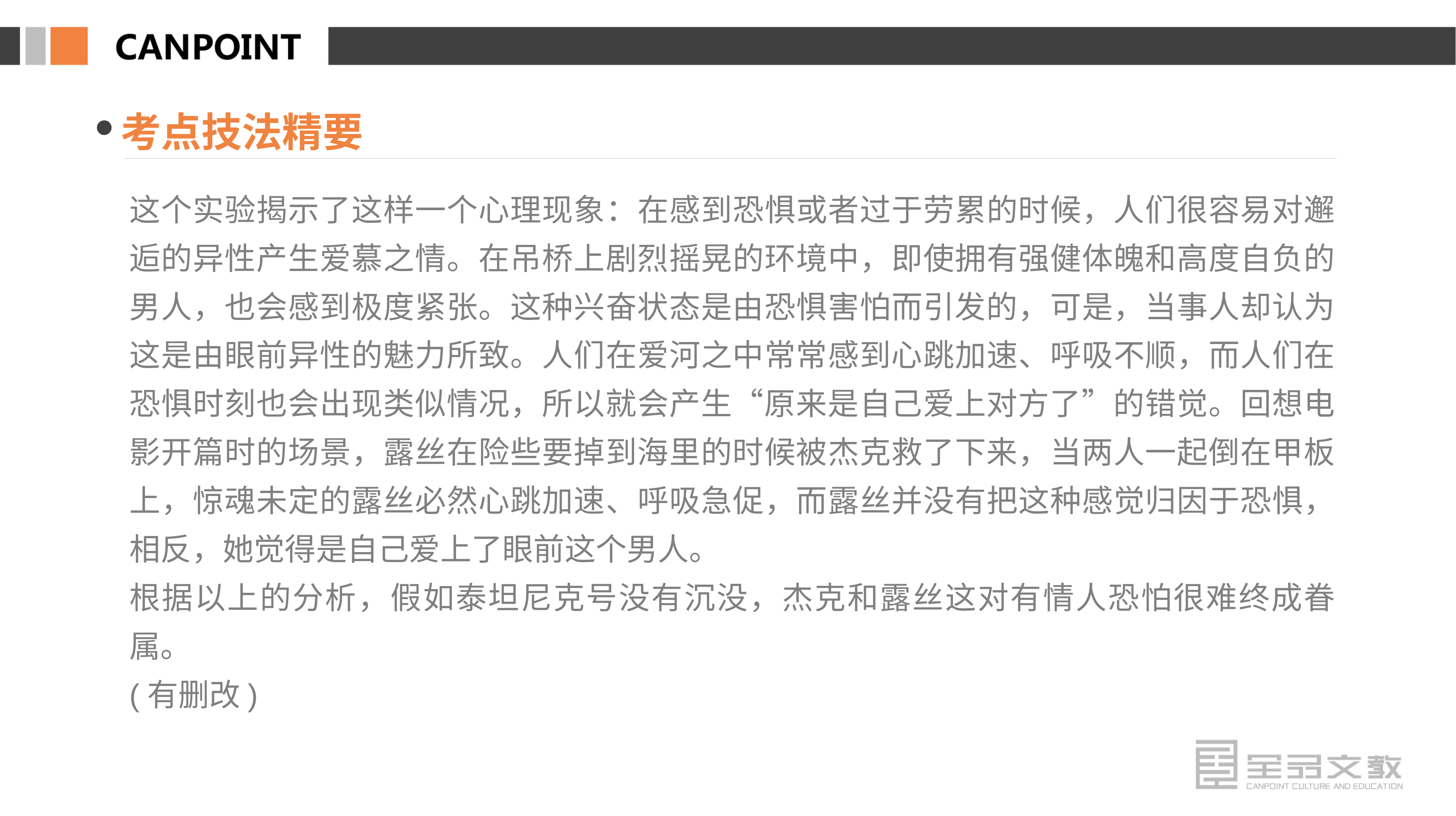

考点技法精要

这个实验揭示了这样一个心理现象：在感到恐惧或者过于劳累的时候，人们很容易对邂逅的异性产生爱慕之情。在吊桥上剧烈摇晃的环境中，即使拥有强健体魄和高度自负的男人，也会感到极度紧张。这种兴奋状态是由恐惧害怕而引发的，可是，当事人却认为这是由眼前异性的魅力所致。人们在爱河之中常常感到心跳加速、呼吸不顺，而人们在恐惧时刻也会出现类似情况，所以就会产生“原来是自己爱上对方了”的错觉。回想电影开篇时的场景，露丝在险些要掉到海里的时候被杰克救了下来，当两人一起倒在甲板上，惊魂未定的露丝必然心跳加速、呼吸急促，而露丝并没有把这种感觉归因于恐惧，相反，她觉得是自己爱上了眼前这个男人。
根据以上的分析，假如泰坦尼克号没有沉没，杰克和露丝这对有情人恐怕很难终成眷属。
(有删改)